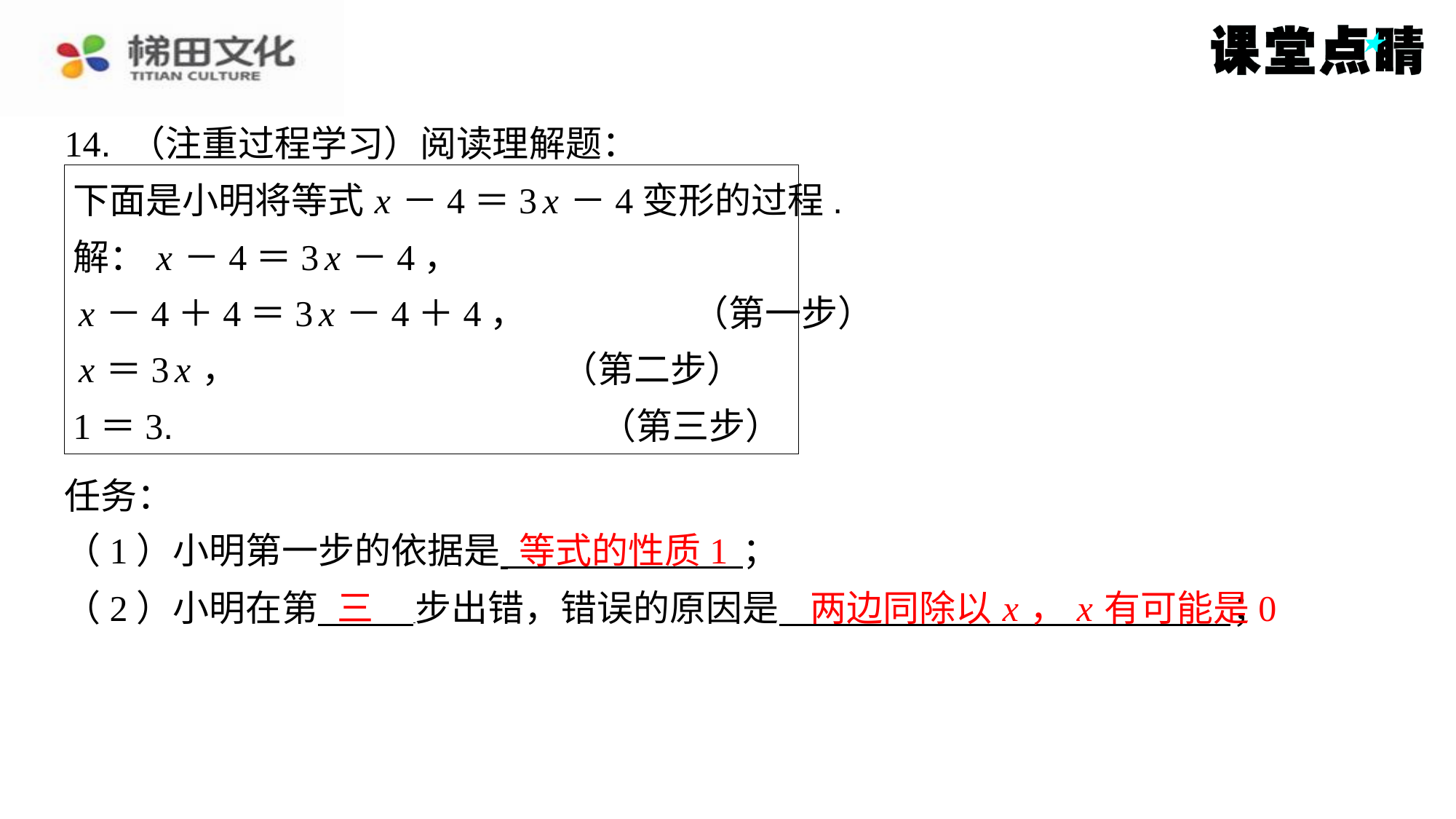

14. （注重过程学习）阅读理解题：
下面是小明将等式 x －4＝3 x －4变形的过程.
解： x －4＝3 x －4，
 x －4＋4＝3 x －4＋4，	         （第一步）
 x ＝3 x ，	                                 （第二步）
1＝3.	                                             （第三步）
任务：
等式的性质1
（1）小明第一步的依据是                                    ⁠；
三
两边同除以 x ， x 有可能是0
（2）小明在第               步出错，错误的原因是                                                                    ⁠；